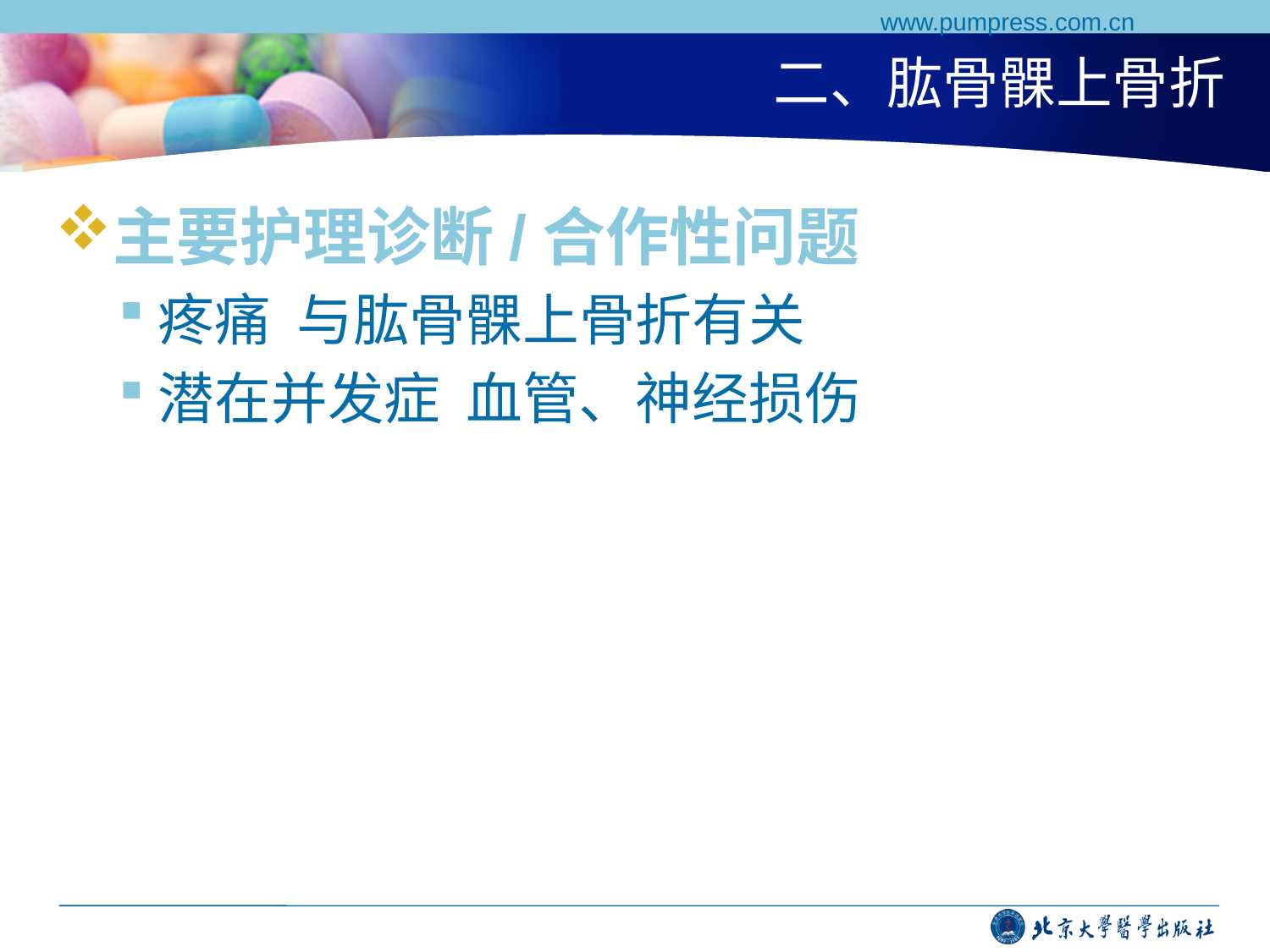

www.pumpress.com.cn
# 二、肱骨髁上骨折
主要护理诊断/合作性问题
疼痛  与肱骨髁上骨折有关
潜在并发症  血管、神经损伤